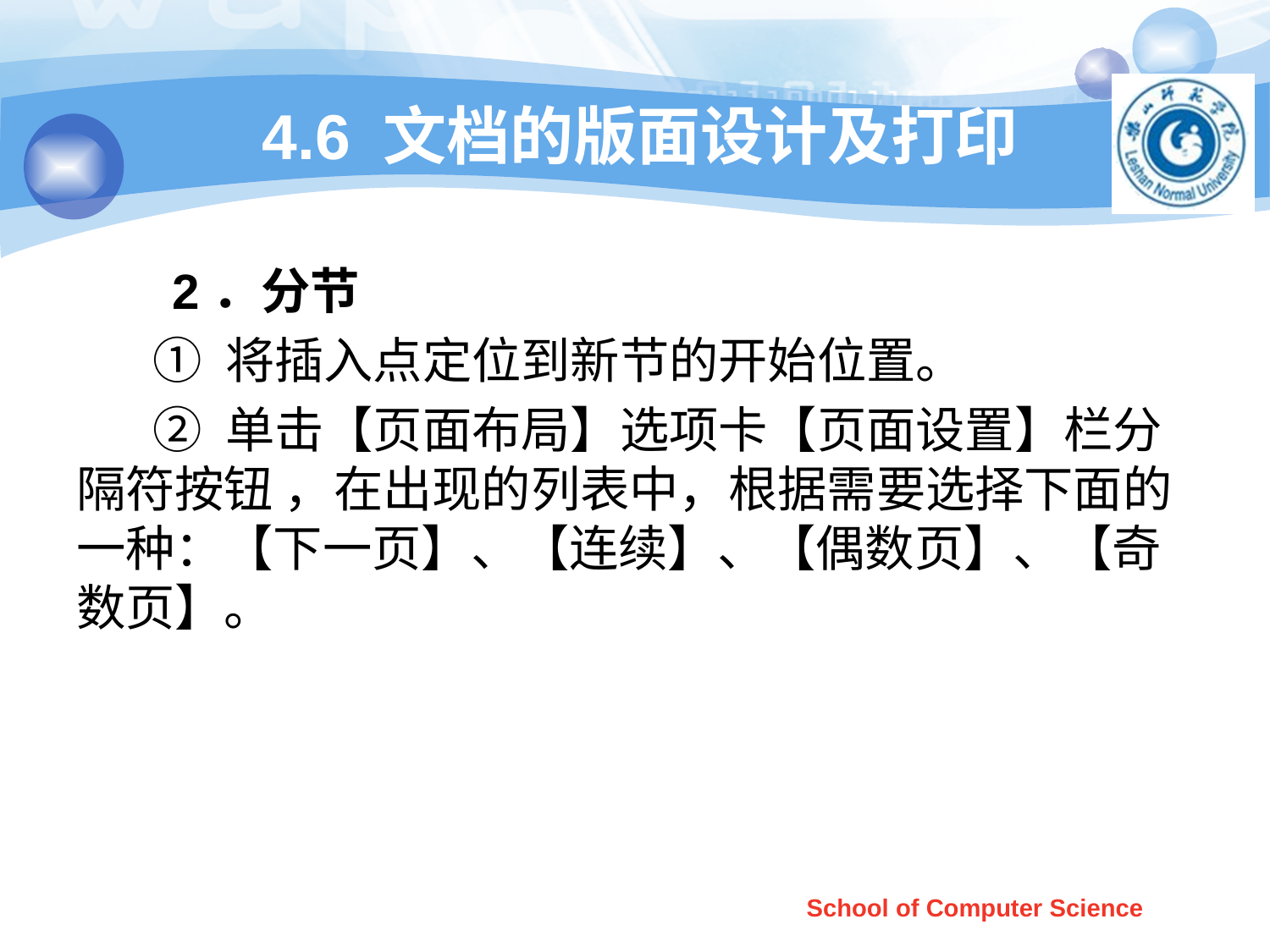

# 4.6 文档的版面设计及打印
       2．分节
       ① 将插入点定位到新节的开始位置。
       ② 单击【页面布局】选项卡【页面设置】栏分隔符按钮 ，在出现的列表中，根据需要选择下面的一种：【下一页】、【连续】、【偶数页】、【奇数页】。

School of Computer Science